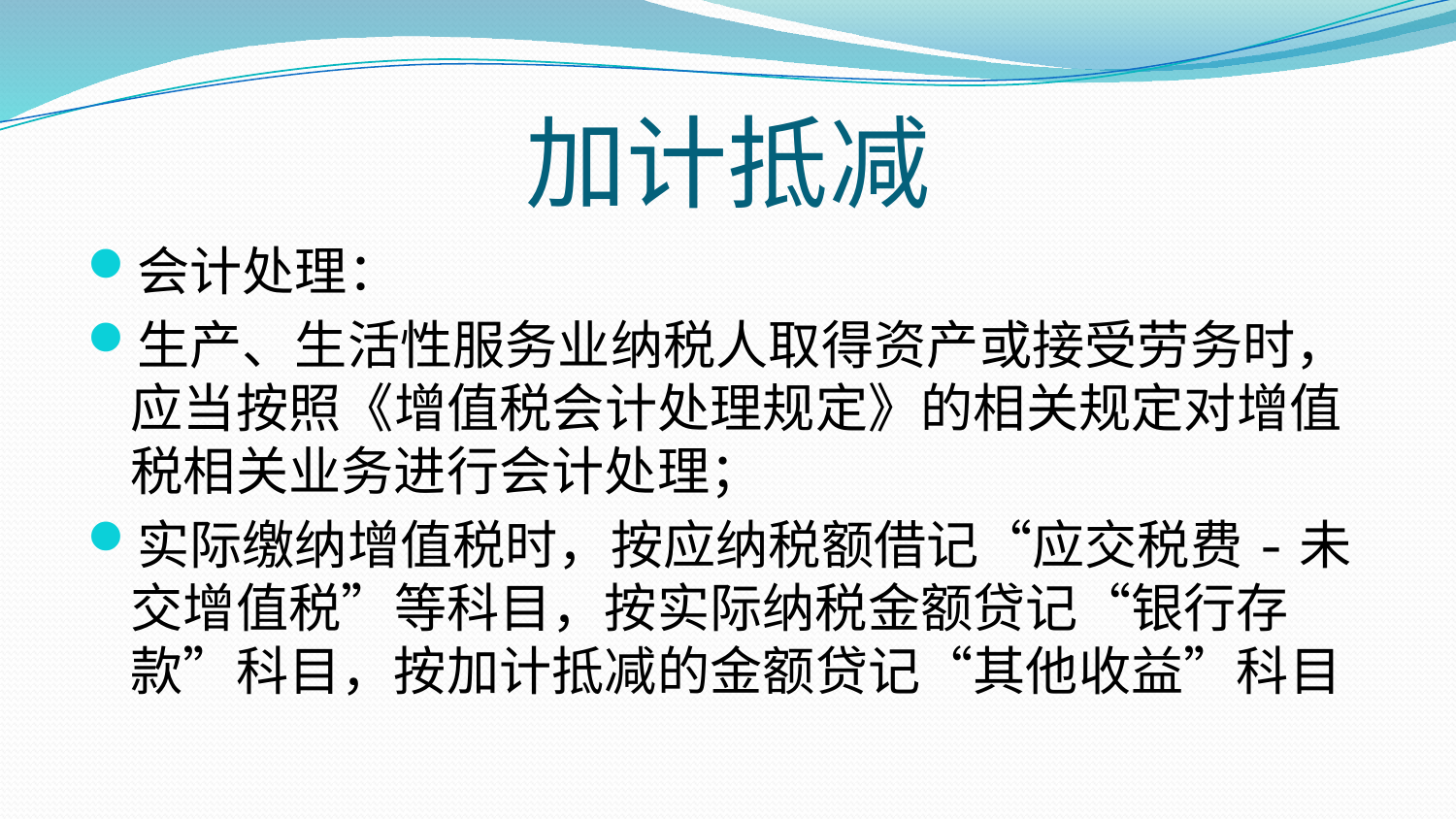

# 加计抵减
会计处理：
生产、生活性服务业纳税人取得资产或接受劳务时，应当按照《增值税会计处理规定》的相关规定对增值税相关业务进行会计处理；
实际缴纳增值税时，按应纳税额借记“应交税费-未交增值税”等科目，按实际纳税金额贷记“银行存款”科目，按加计抵减的金额贷记“其他收益”科目